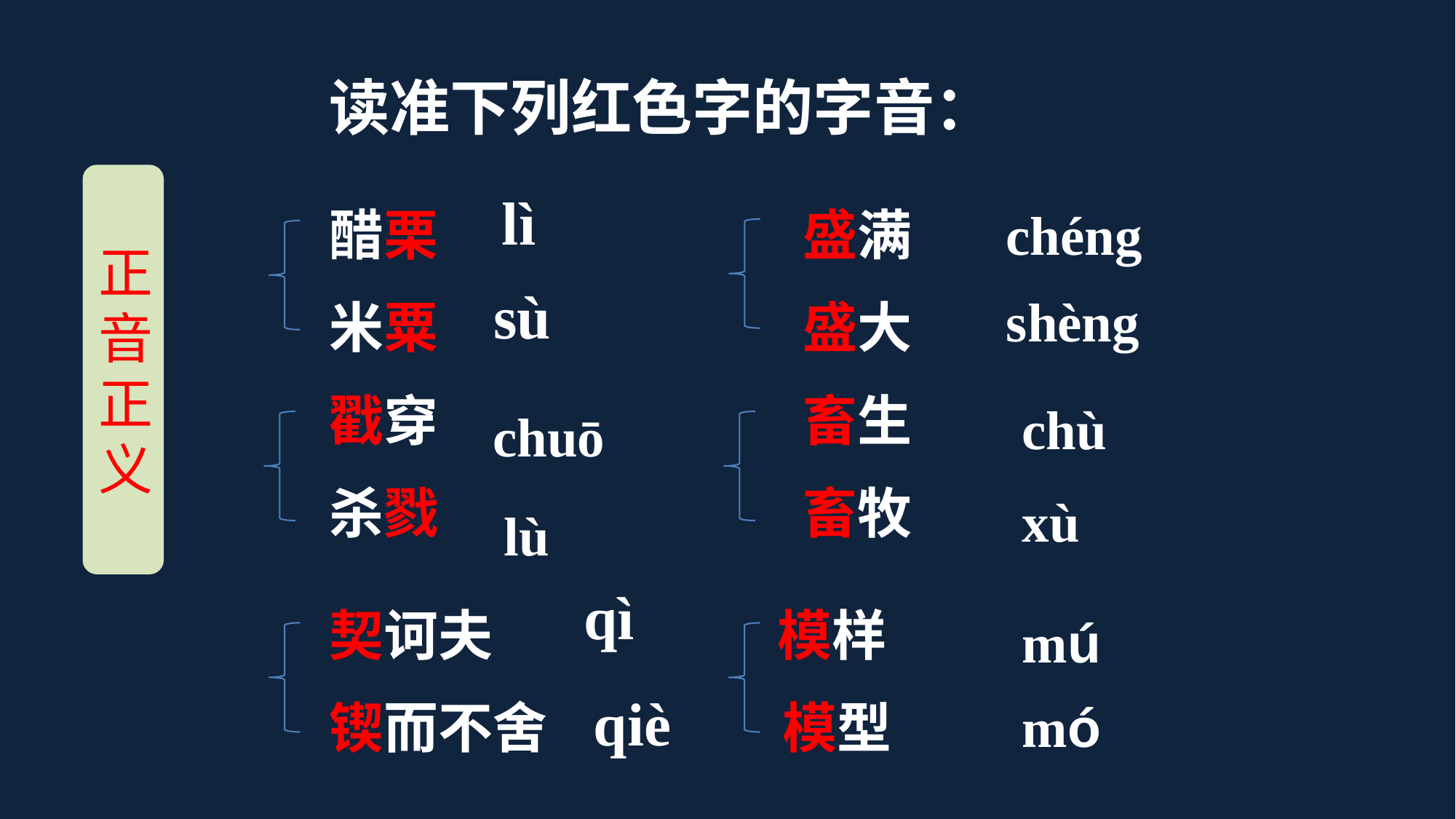

读准下列红色字的字音：
正音正义
lì
醋栗
米粟
戳穿
杀戮
盛满
盛大
畜生
畜牧
chéng

sù
shèng
chù
chuō

xù
lù
qì
契诃夫                       模样
锲而不舍                   模型

mú

qiè
mó